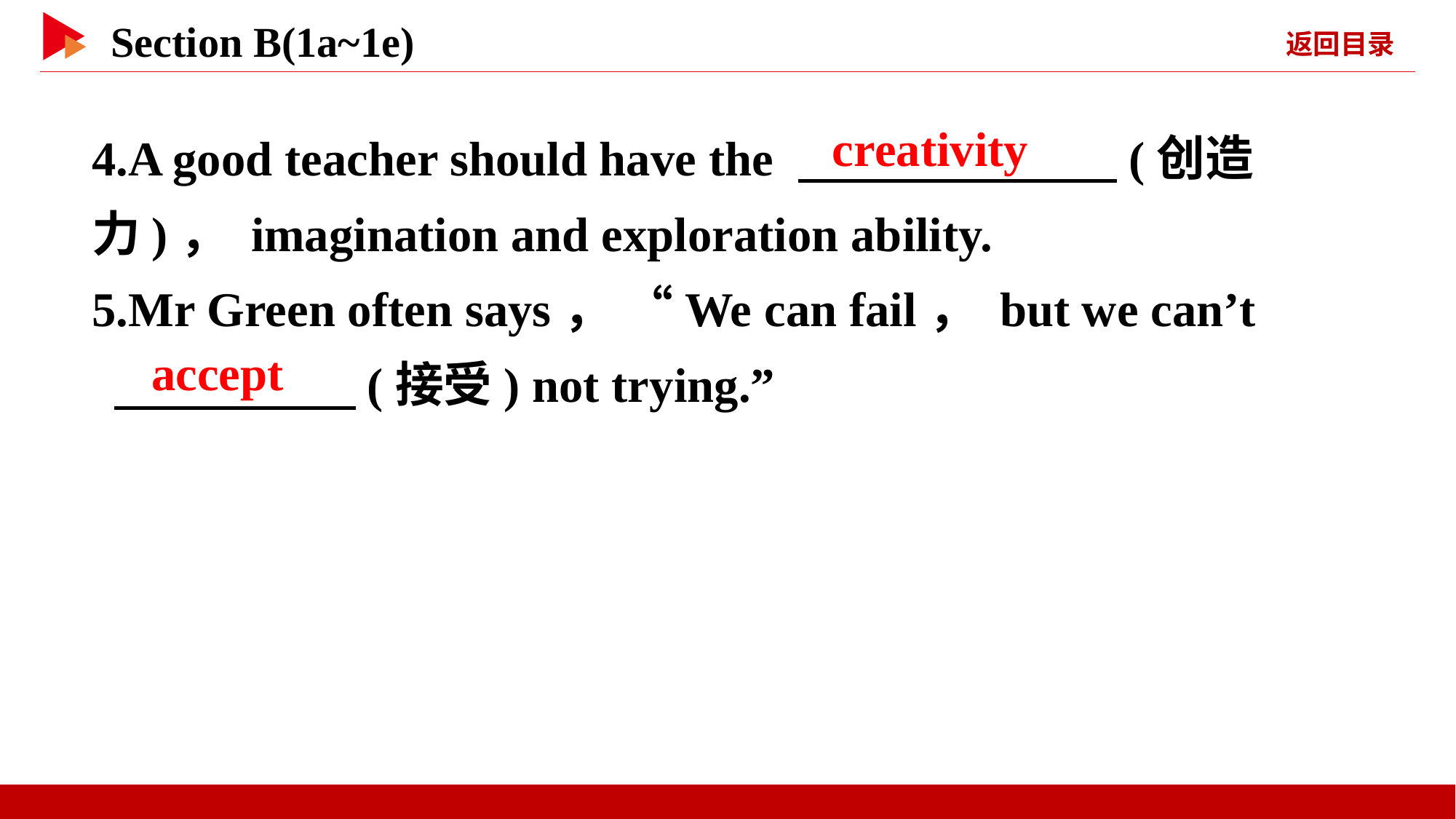

4.A good teacher should have the 　                    　(创造力)， imagination and exploration ability.
5.Mr Green often says， “We can fail， but we can’t
 　             　(接受) not trying.”
creativity
accept